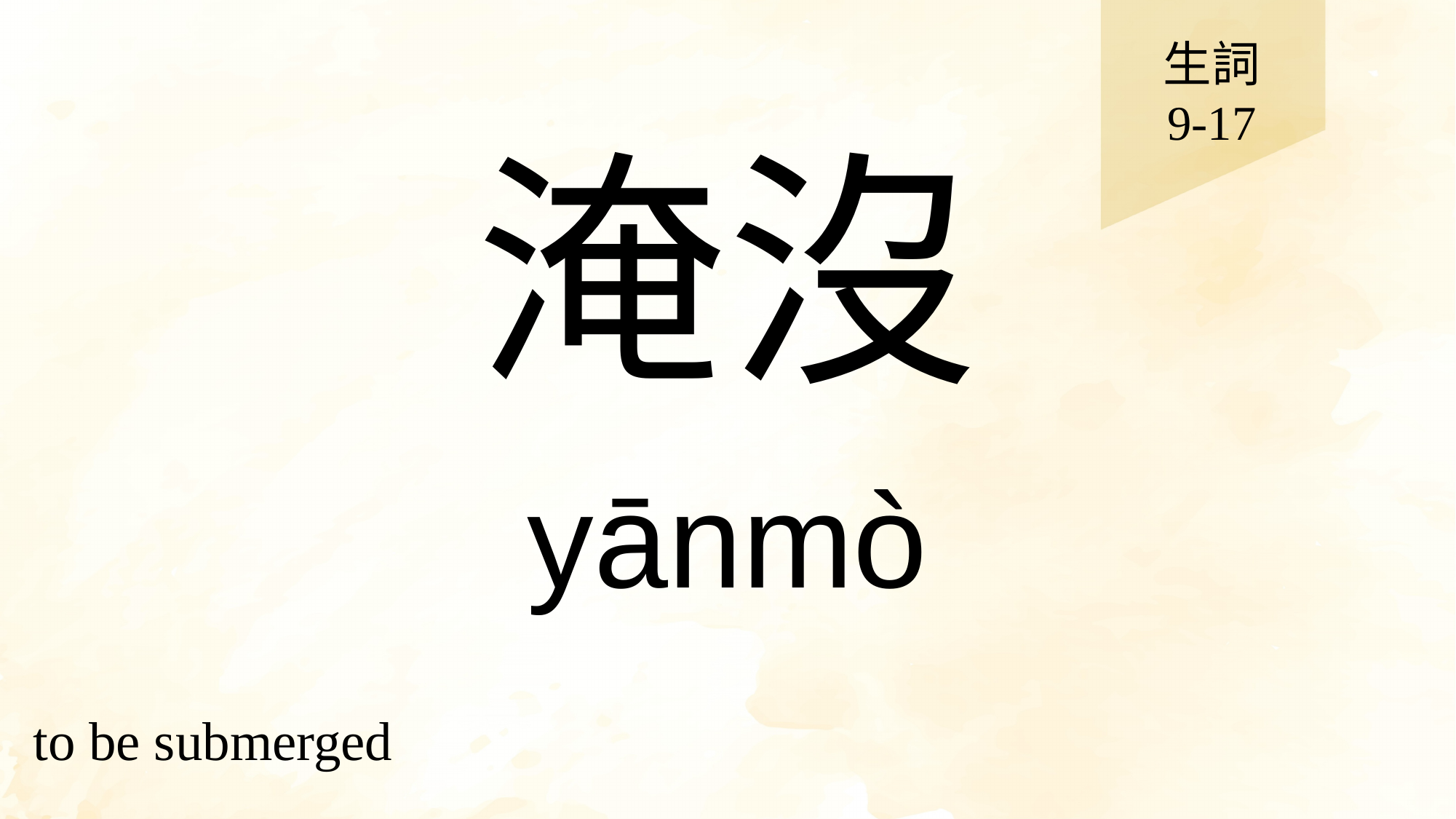

生詞
9-17
# 淹沒
yānmò
to be submerged